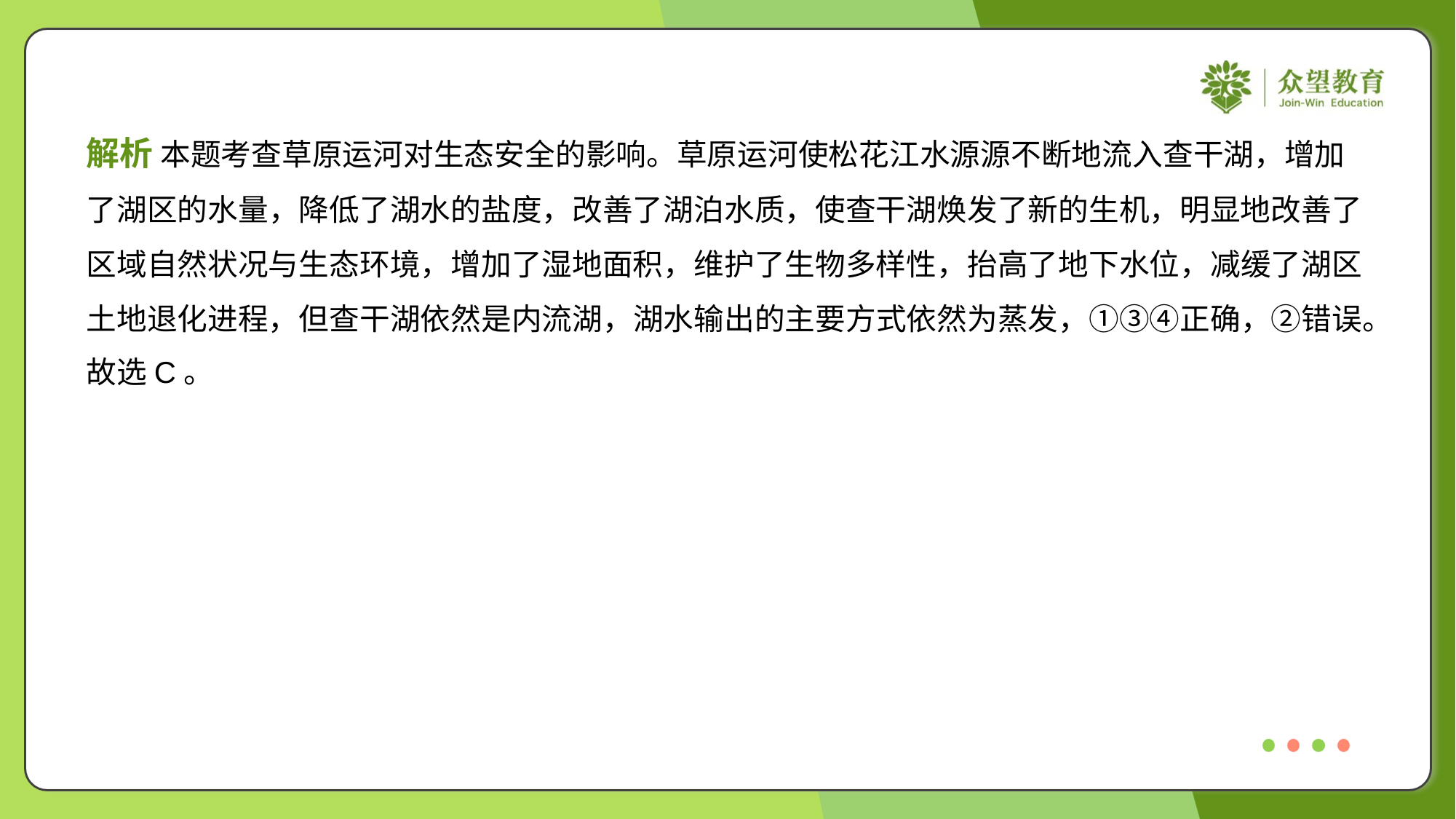

解析 本题考查草原运河对生态安全的影响。草原运河使松花江水源源不断地流入查干湖，增加
了湖区的水量，降低了湖水的盐度，改善了湖泊水质，使查干湖焕发了新的生机，明显地改善了
区域自然状况与生态环境，增加了湿地面积，维护了生物多样性，抬高了地下水位，减缓了湖区
土地退化进程，但查干湖依然是内流湖，湖水输出的主要方式依然为蒸发，①③④正确，②错误。
故选C。